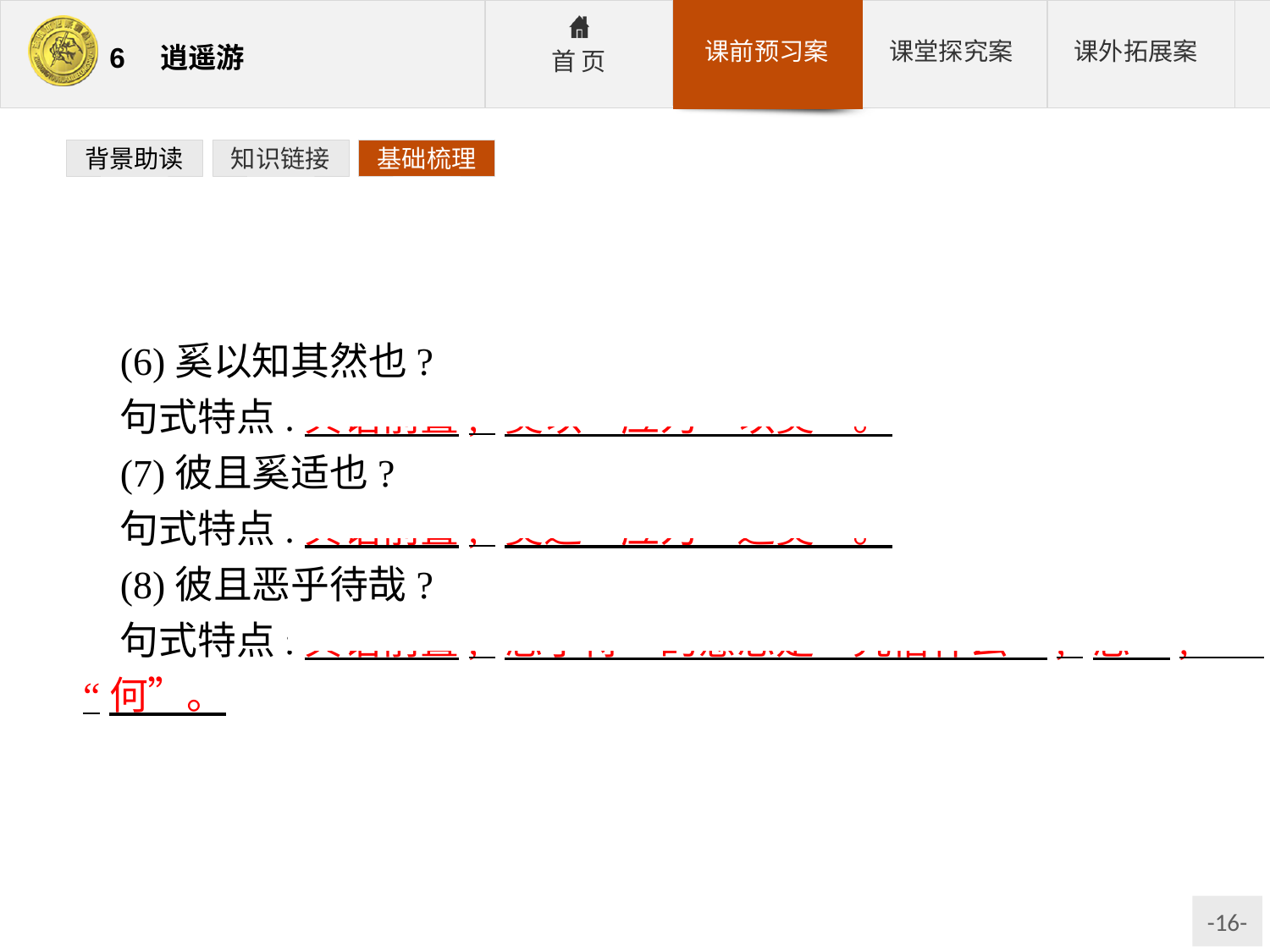

背景助读
知识链接
基础梳理
(6)奚以知其然也?
句式特点:宾语前置,“奚以”应为“以奚”。
(7)彼且奚适也?
句式特点:宾语前置,“奚适”应为“适奚”。
(8)彼且恶乎待哉?
句式特点:宾语前置,“恶乎待”的意思是“凭借什么”,“恶”,“何”。